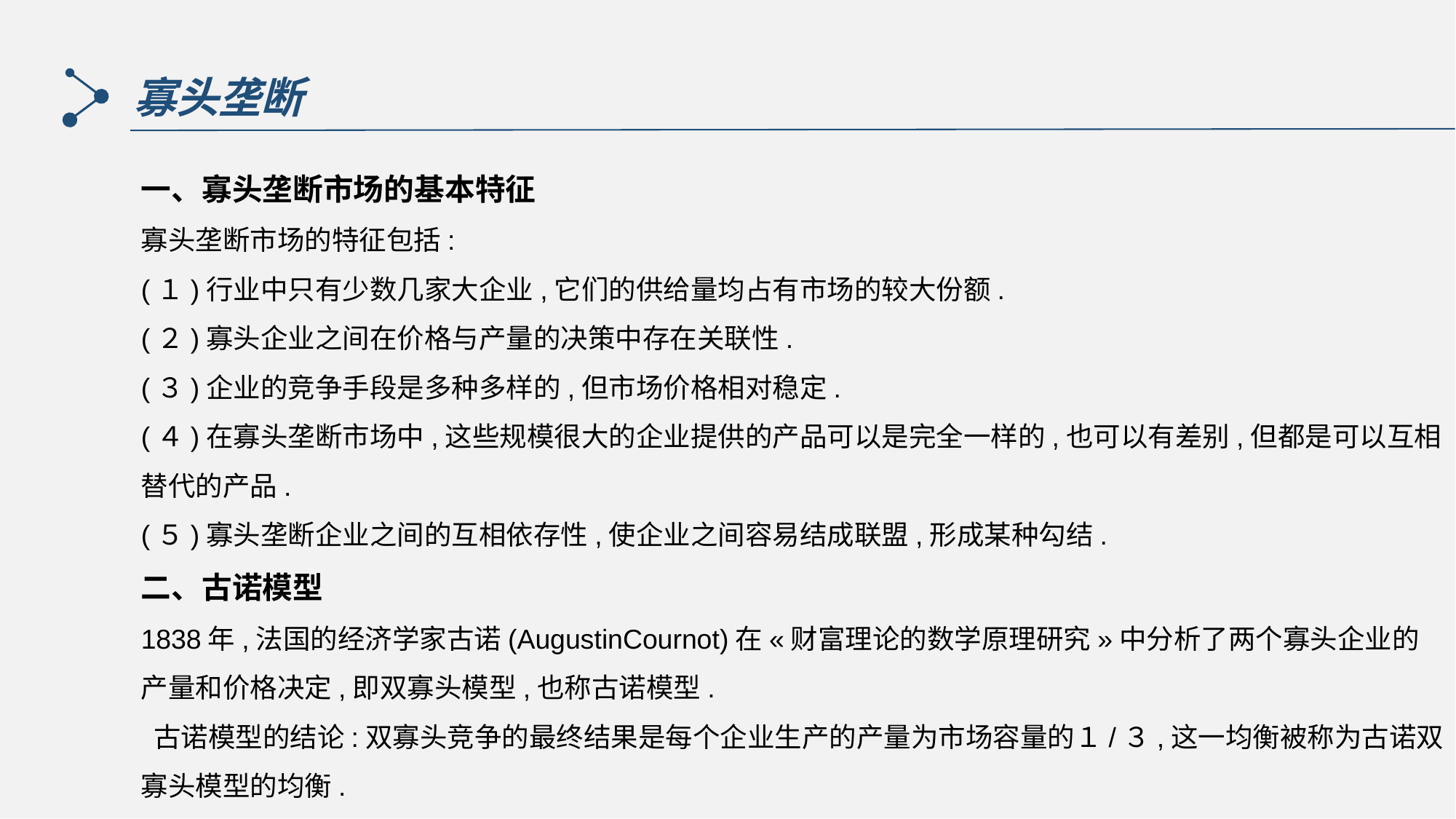

寡头垄断
一、寡头垄断市场的基本特征
寡头垄断市场的特征包括:
(１)行业中只有少数几家大企业,它们的供给量均占有市场的较大份额.
(２)寡头企业之间在价格与产量的决策中存在关联性.
(３)企业的竞争手段是多种多样的,但市场价格相对稳定.
(４)在寡头垄断市场中,这些规模很大的企业提供的产品可以是完全一样的,也可以有差别,但都是可以互相替代的产品.
(５)寡头垄断企业之间的互相依存性,使企业之间容易结成联盟,形成某种勾结.
二、古诺模型
1838年,法国的经济学家古诺(AugustinCournot)在«财富理论的数学原理研究»中分析了两个寡头企业的产量和价格决定,即双寡头模型,也称古诺模型.
 古诺模型的结论:双寡头竞争的最终结果是每个企业生产的产量为市场容量的１/３,这一均衡被称为古诺双寡头模型的均衡.